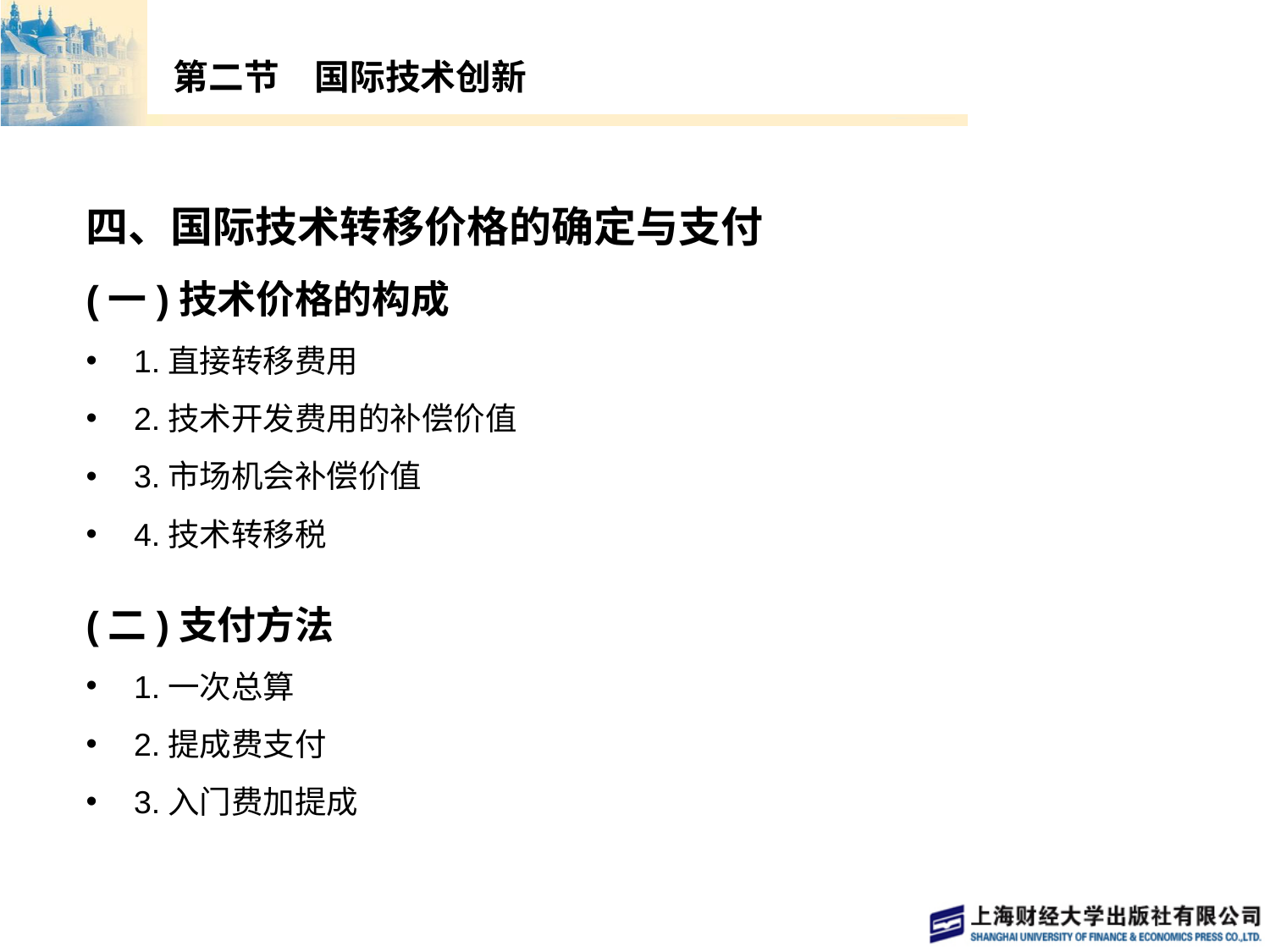

# 第二节　国际技术创新
四、国际技术转移价格的确定与支付
(一)技术价格的构成
1.直接转移费用
2.技术开发费用的补偿价值
3.市场机会补偿价值
4.技术转移税
(二)支付方法
1.一次总算
2.提成费支付
3.入门费加提成